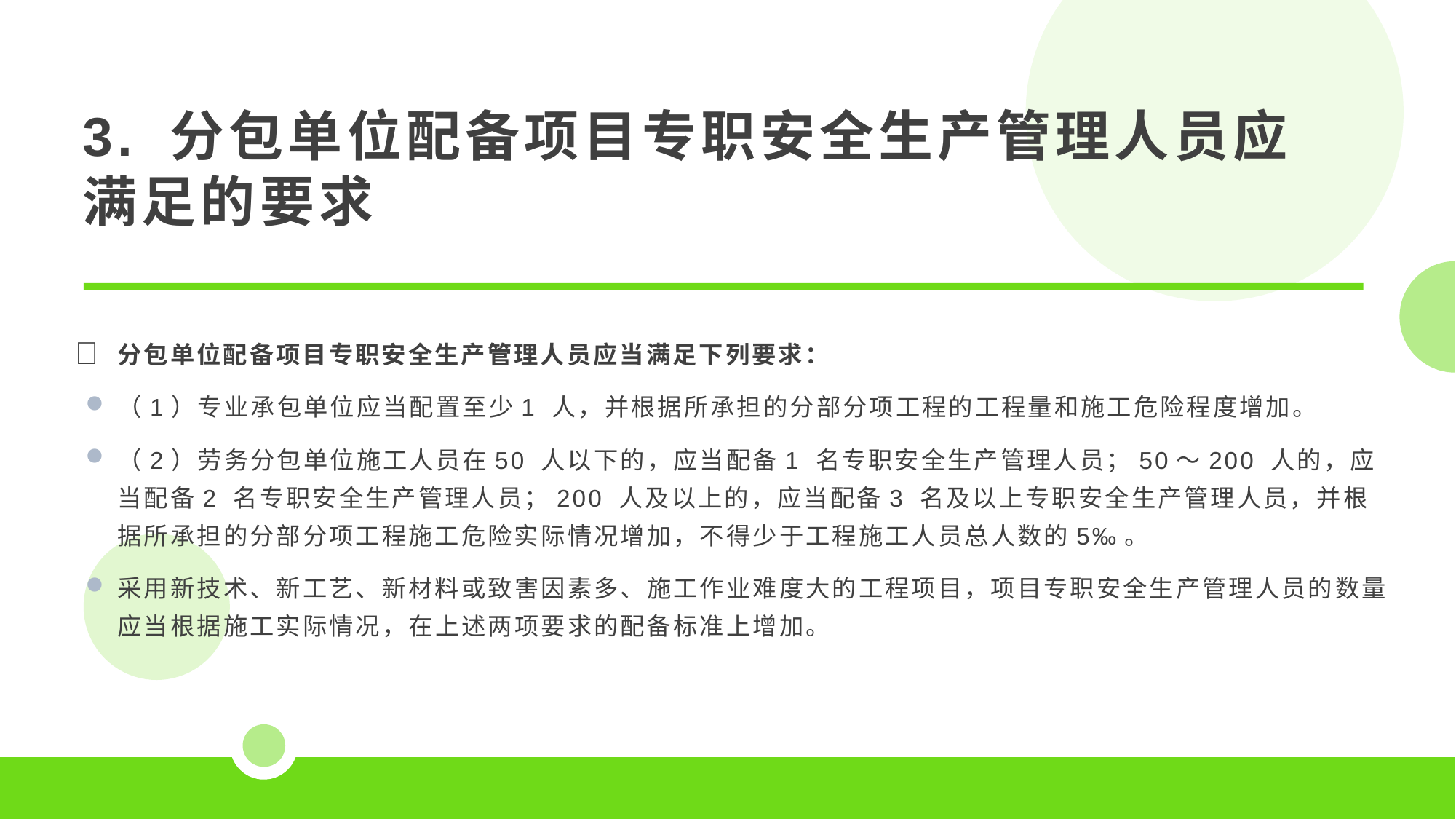

3. 分包单位配备项目专职安全生产管理人员应满足的要求

分包单位配备项目专职安全生产管理人员应当满足下列要求：
（1）专业承包单位应当配置至少1 人，并根据所承担的分部分项工程的工程量和施工危险程度增加。
（2）劳务分包单位施工人员在50 人以下的，应当配备1 名专职安全生产管理人员；50～200 人的，应当配备2 名专职安全生产管理人员；200 人及以上的，应当配备3 名及以上专职安全生产管理人员，并根据所承担的分部分项工程施工危险实际情况增加，不得少于工程施工人员总人数的5‰。
采用新技术、新工艺、新材料或致害因素多、施工作业难度大的工程项目，项目专职安全生产管理人员的数量应当根据施工实际情况，在上述两项要求的配备标准上增加。